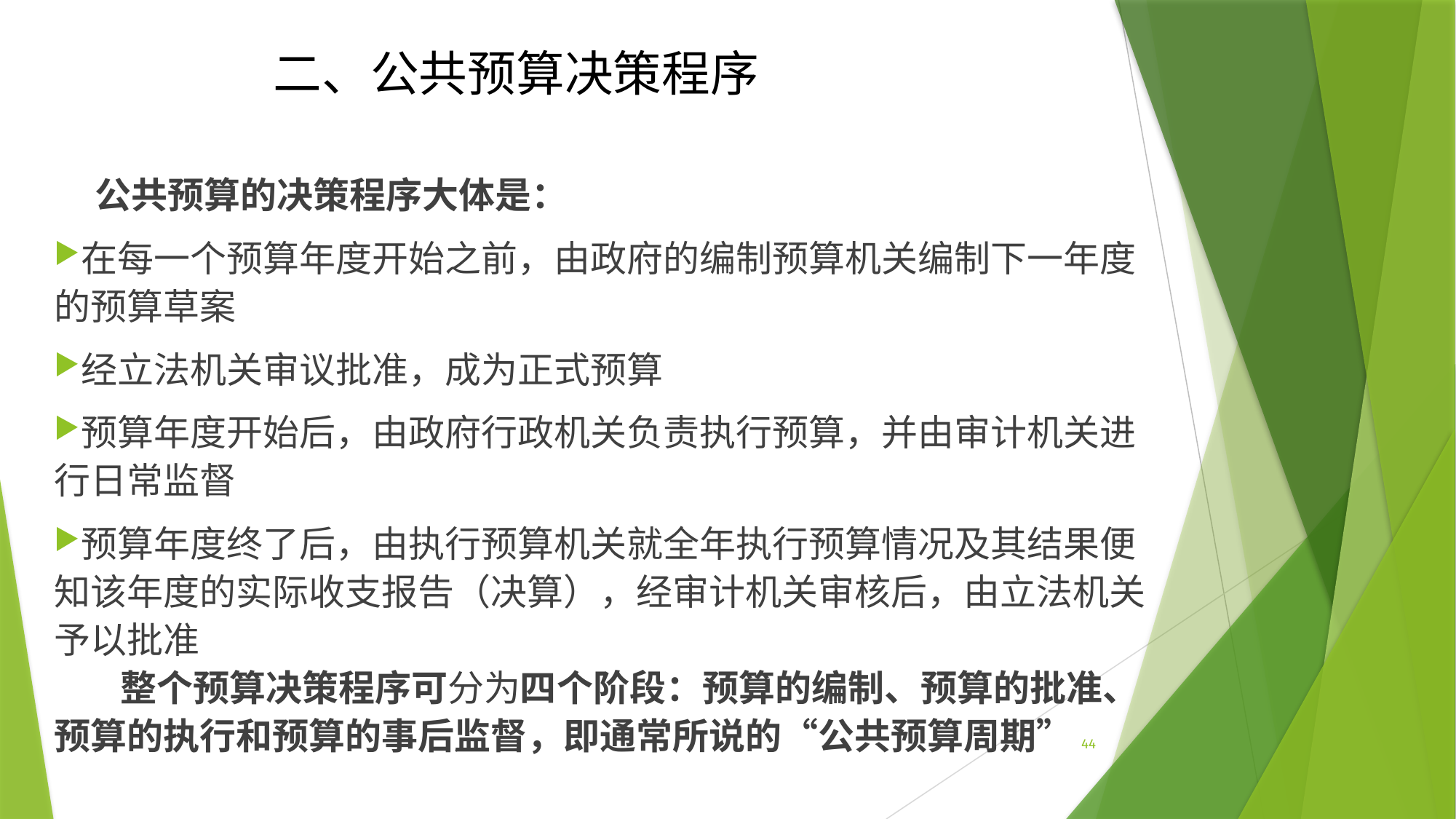

二、公共预算决策程序
公共预算的决策程序大体是：
在每一个预算年度开始之前，由政府的编制预算机关编制下一年度的预算草案
经立法机关审议批准，成为正式预算
预算年度开始后，由政府行政机关负责执行预算，并由审计机关进行日常监督
预算年度终了后，由执行预算机关就全年执行预算情况及其结果便知该年度的实际收支报告（决算），经审计机关审核后，由立法机关予以批准
       整个预算决策程序可分为四个阶段：预算的编制、预算的批准、预算的执行和预算的事后监督，即通常所说的“公共预算周期”
.
44